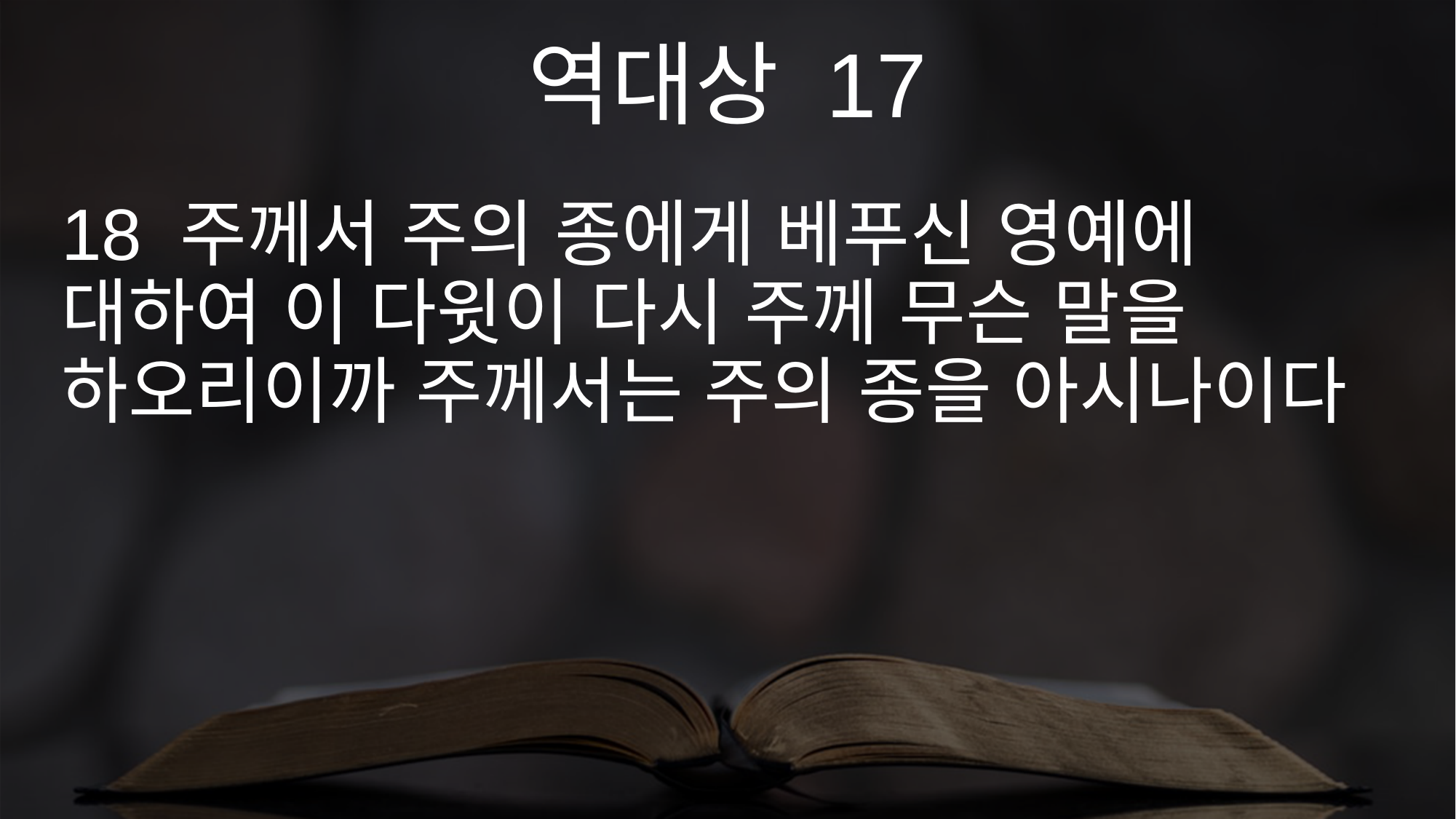

역대상 17
18 주께서 주의 종에게 베푸신 영예에 대하여 이 다윗이 다시 주께 무슨 말을 하오리이까 주께서는 주의 종을 아시나이다